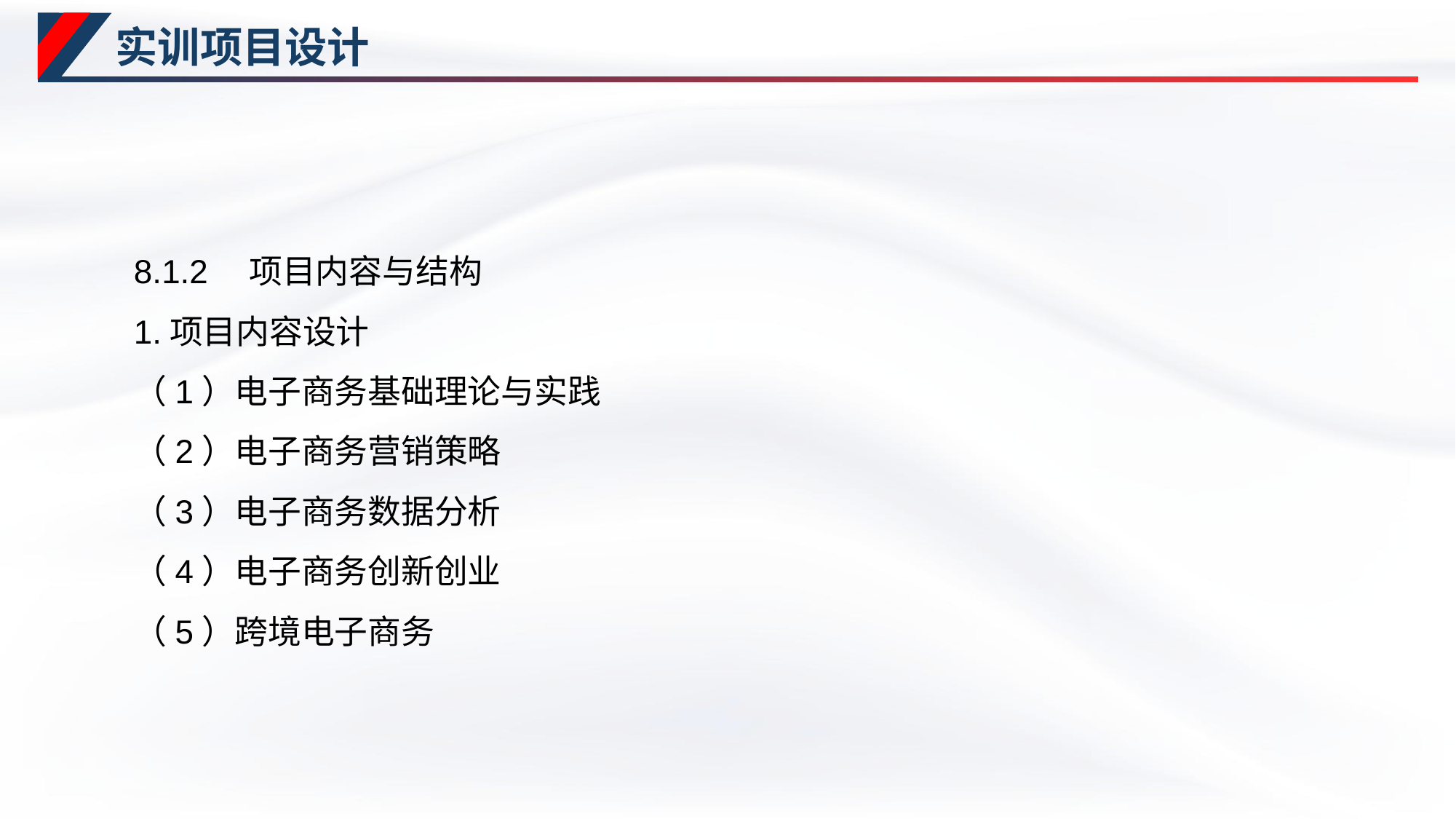

# 实训项目设计
8.1.2　项目内容与结构
1.项目内容设计
（1）电子商务基础理论与实践
（2）电子商务营销策略
（3）电子商务数据分析
（4）电子商务创新创业
（5）跨境电子商务